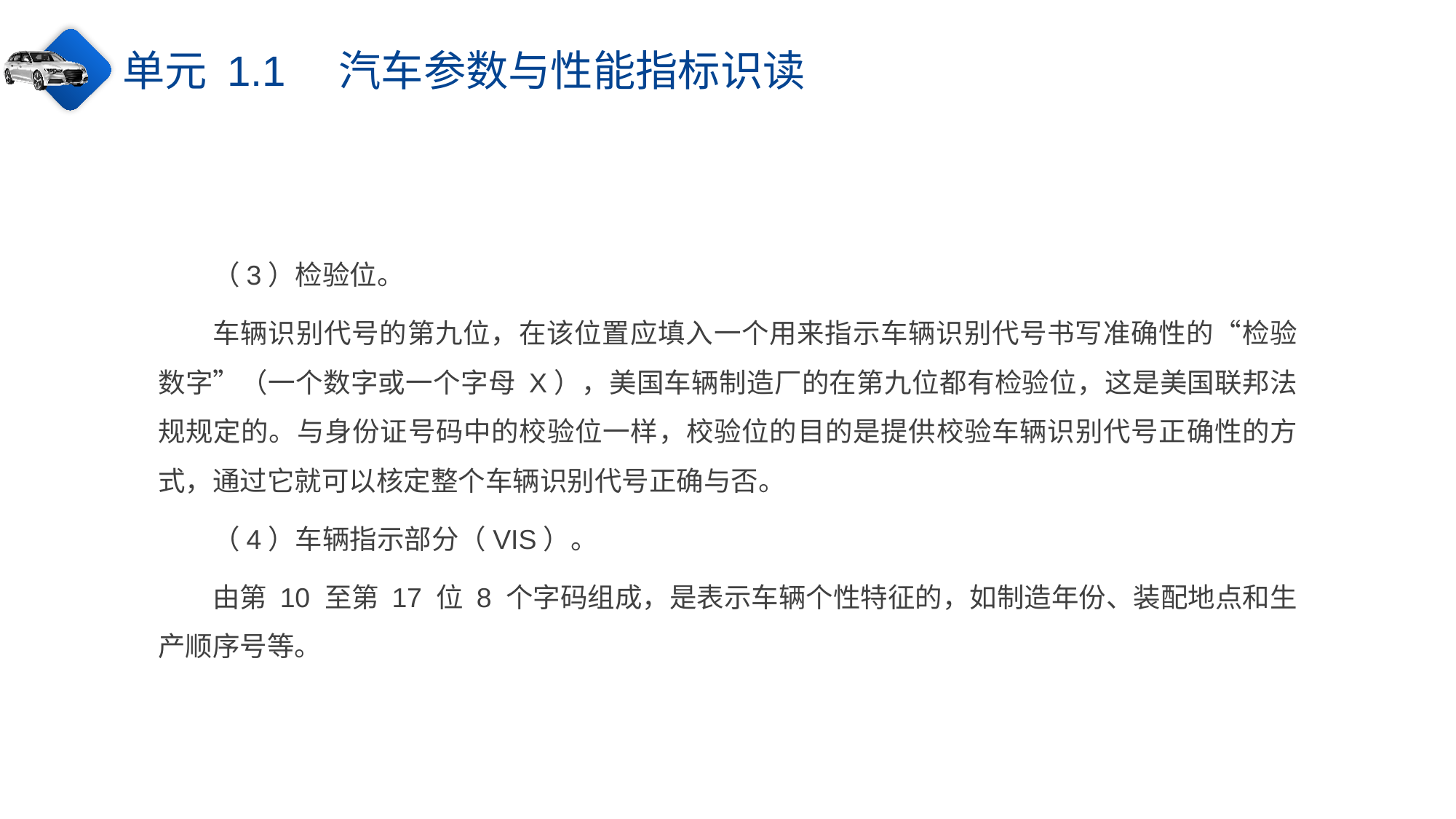

单元 1.1　汽车参数与性能指标识读
（3）检验位。
车辆识别代号的第九位，在该位置应填入一个用来指示车辆识别代号书写准确性的“检验数字”（一个数字或一个字母 X），美国车辆制造厂的在第九位都有检验位，这是美国联邦法规规定的。与身份证号码中的校验位一样，校验位的目的是提供校验车辆识别代号正确性的方式，通过它就可以核定整个车辆识别代号正确与否。
（4）车辆指示部分（VIS）。
由第 10 至第 17 位 8 个字码组成，是表示车辆个性特征的，如制造年份、装配地点和生产顺序号等。